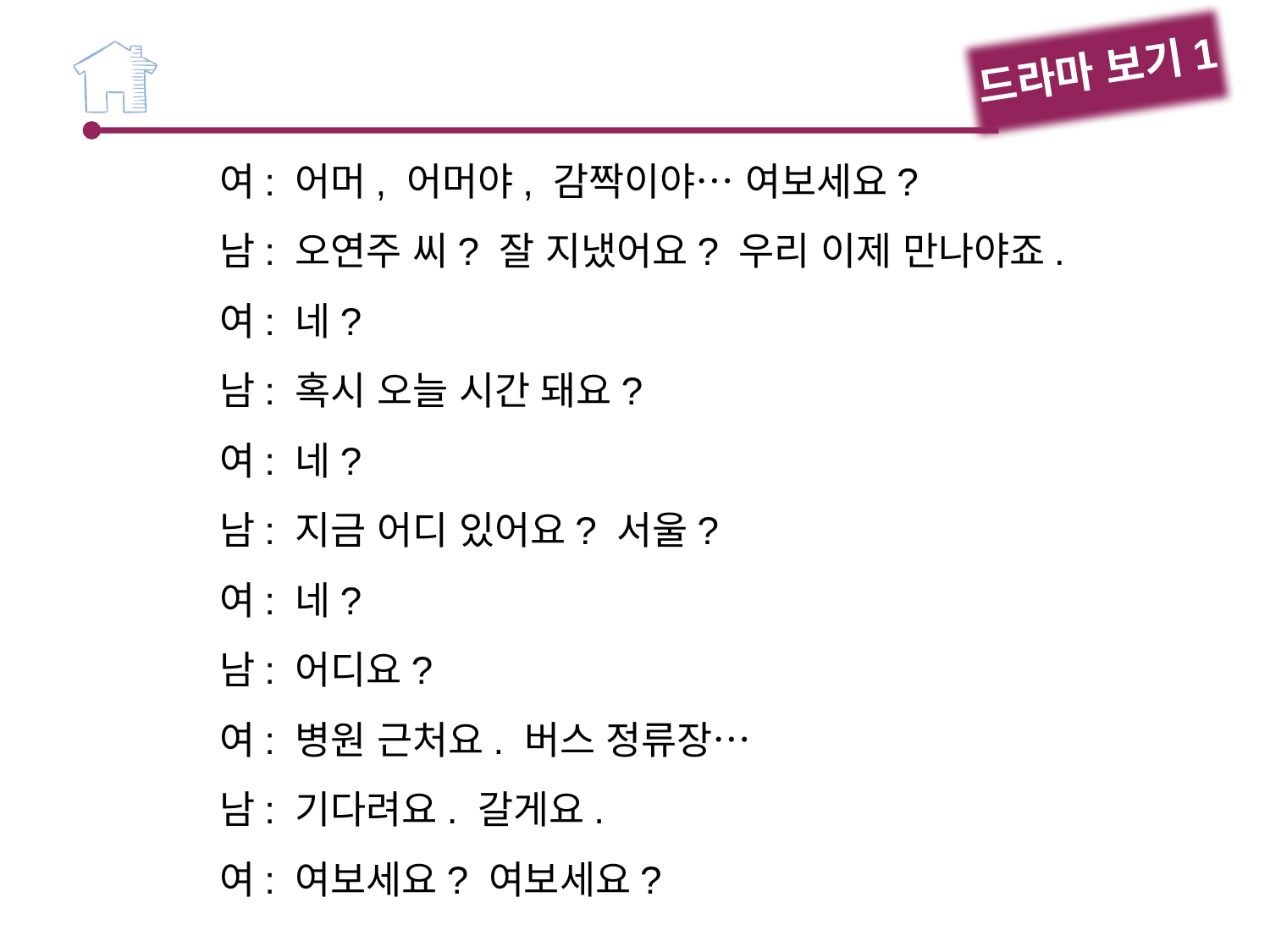

드라마 보기1

여: 어머, 어머야, 감짝이야… 여보세요?
남: 오연주 씨? 잘 지냈어요? 우리 이제 만나야죠.
여: 네?
남: 혹시 오늘 시간 돼요?
여: 네?
남: 지금 어디 있어요? 서울?
여: 네?
남: 어디요?
여: 병원 근처요. 버스 정류장…
남: 기다려요. 갈게요.
여: 여보세요? 여보세요?